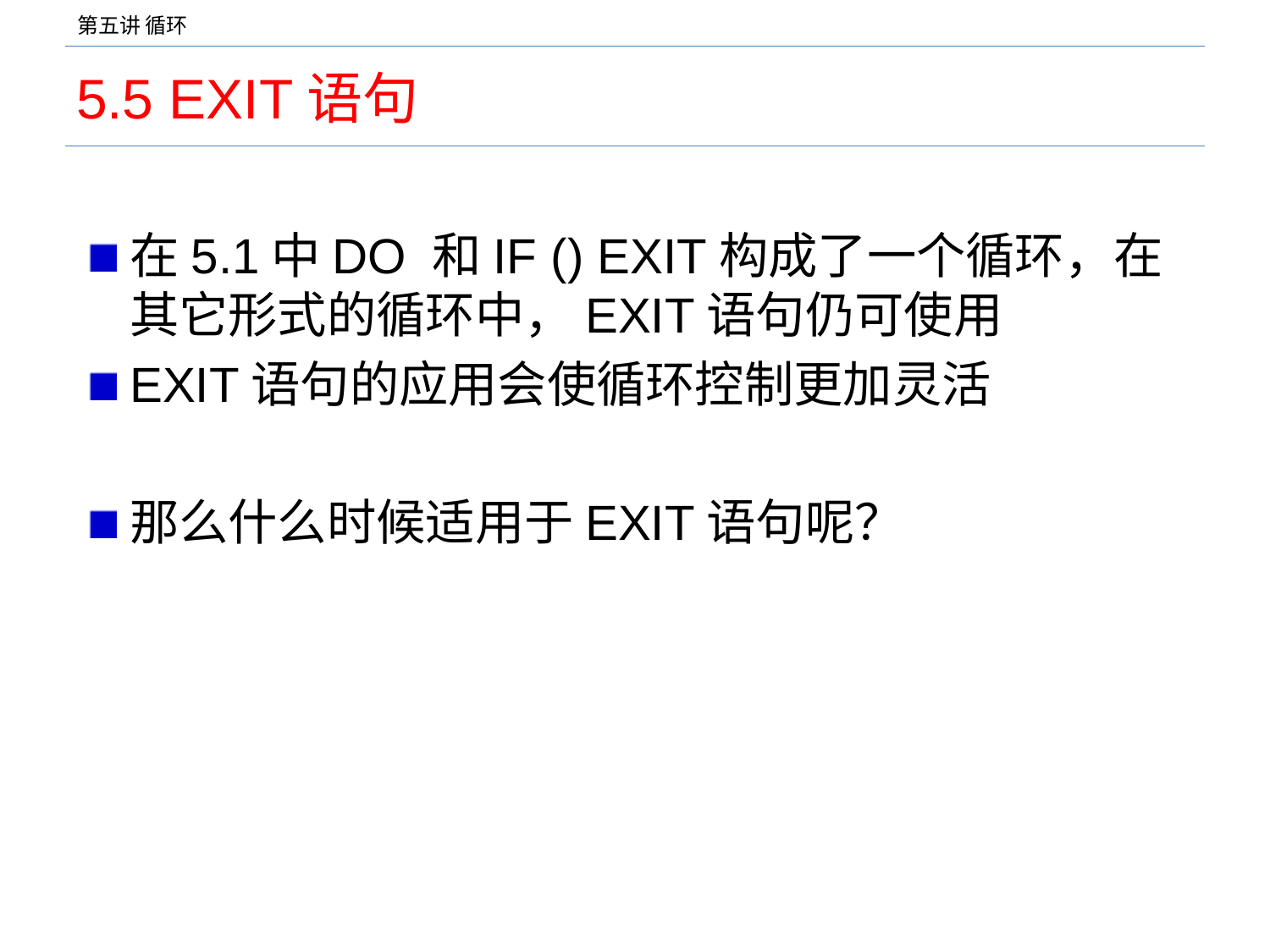

# 5.5 EXIT语句
在5.1中DO 和IF () EXIT构成了一个循环，在其它形式的循环中，EXIT语句仍可使用
EXIT语句的应用会使循环控制更加灵活

那么什么时候适用于EXIT语句呢？